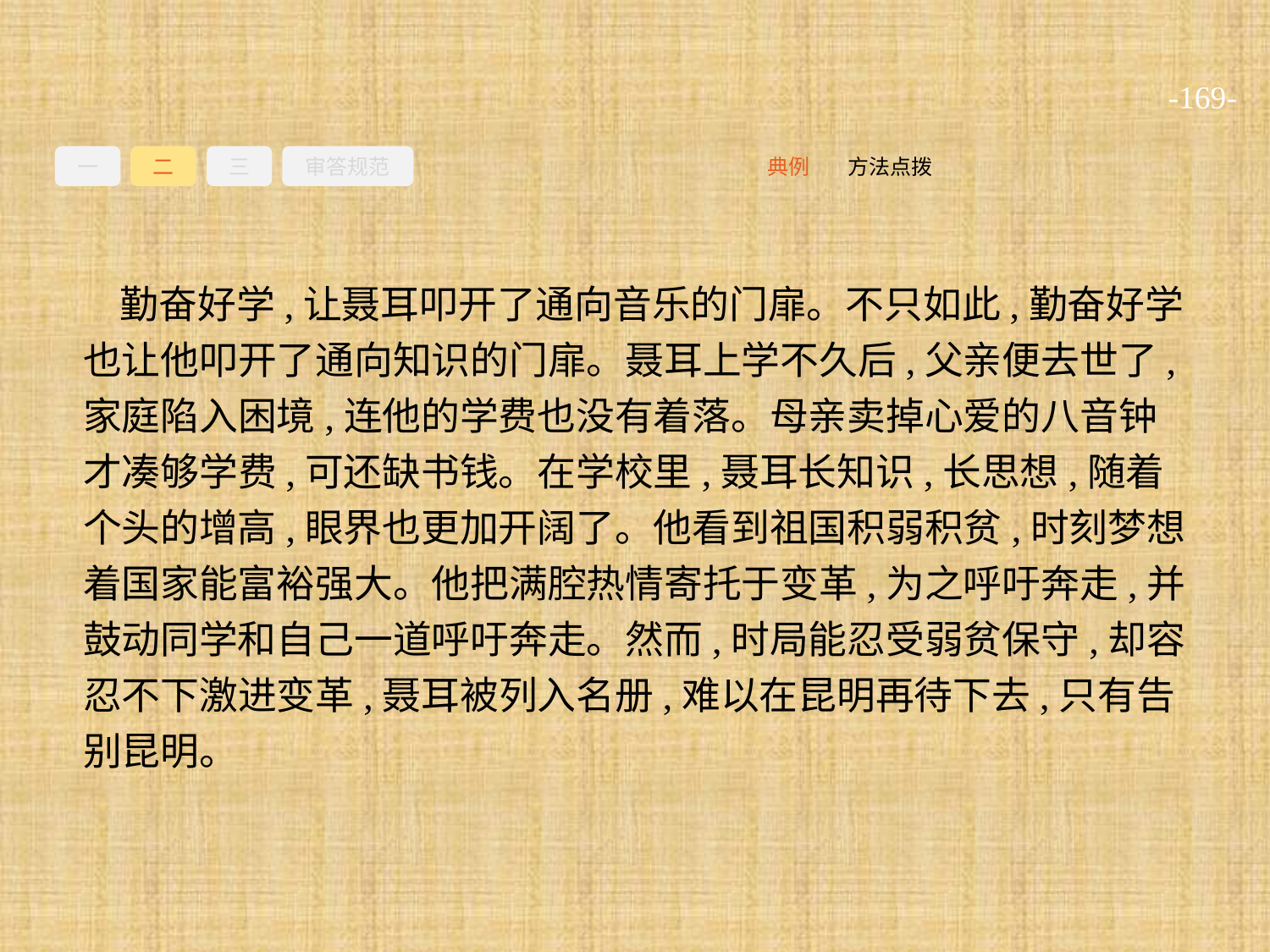

-169-
一
二
三
审答规范
方法点拨
典例
勤奋好学,让聂耳叩开了通向音乐的门扉。不只如此,勤奋好学也让他叩开了通向知识的门扉。聂耳上学不久后,父亲便去世了,家庭陷入困境,连他的学费也没有着落。母亲卖掉心爱的八音钟才凑够学费,可还缺书钱。在学校里,聂耳长知识,长思想,随着个头的增高,眼界也更加开阔了。他看到祖国积弱积贫,时刻梦想着国家能富裕强大。他把满腔热情寄托于变革,为之呼吁奔走,并鼓动同学和自己一道呼吁奔走。然而,时局能忍受弱贫保守,却容忍不下激进变革,聂耳被列入名册,难以在昆明再待下去,只有告别昆明。